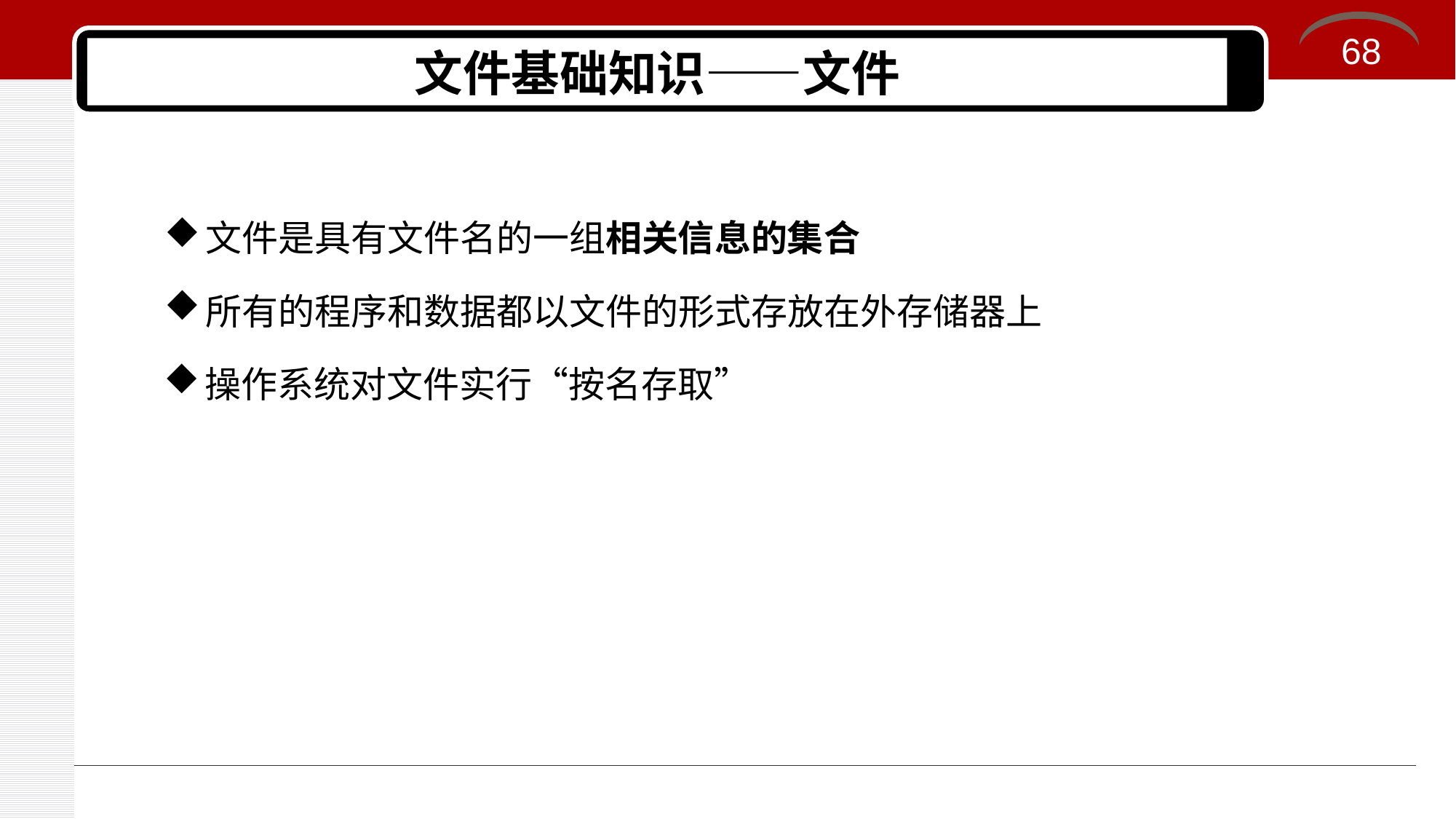

68
# 文件基础知识——文件
文件是具有文件名的一组相关信息的集合
所有的程序和数据都以文件的形式存放在外存储器上
操作系统对文件实行“按名存取”